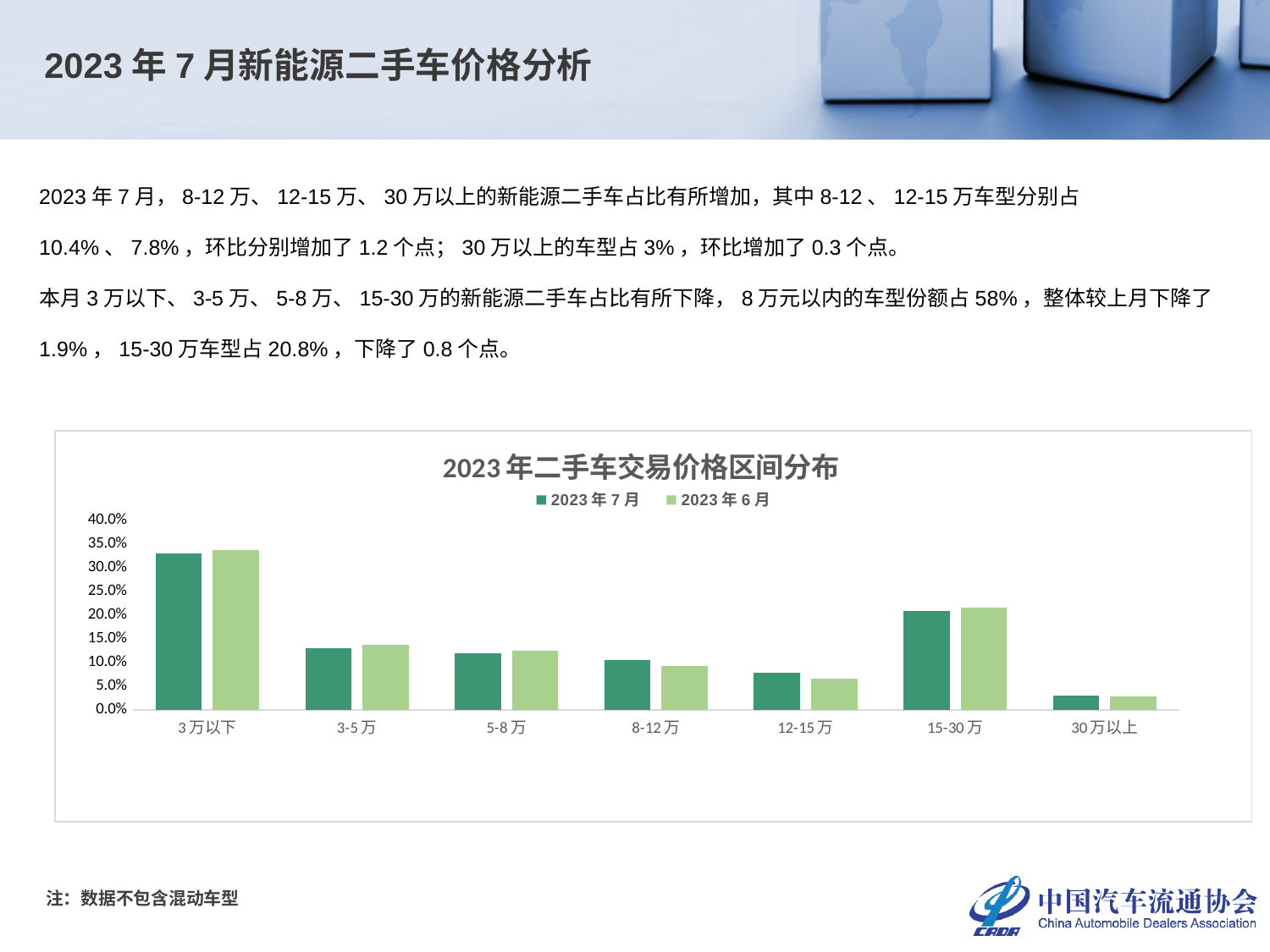

2023年7月新能源二手车价格分析
2023年7月，8-12万、12-15万、30万以上的新能源二手车占比有所增加，其中8-12、12-15万车型分别占10.4%、7.8%，环比分别增加了1.2个点；30万以上的车型占3%，环比增加了0.3个点。
本月3万以下、3-5万、5-8万、15-30万的新能源二手车占比有所下降，8万元以内的车型份额占58%，整体较上月下降了1.9%，15-30万车型占20.8%，下降了0.8个点。

### Chart: 2023年二手车交易价格区间分布

| Category | 2023年7月 | 2023年6月 |
|---|---|---|
| 3万以下 | 0.3306945389325252 | 0.3375110773515635 |
| 3-5万 | 0.12907415424577895 | 0.13748575769084695 |
| 5-8万 | 0.11973529593666893 | 0.12374984175212052 |
| 8-12万 | 0.10421176325066485 | 0.09191036840106342 |
| 12-15万 | 0.0783598243552477 | 0.06614761362197746 |
| 15-30万 | 0.20817613952625394 | 0.21616660336751486 |
| 30万以上 | 0.029748283752860413 | 0.02702873781491328 |
注：数据不包含混动车型